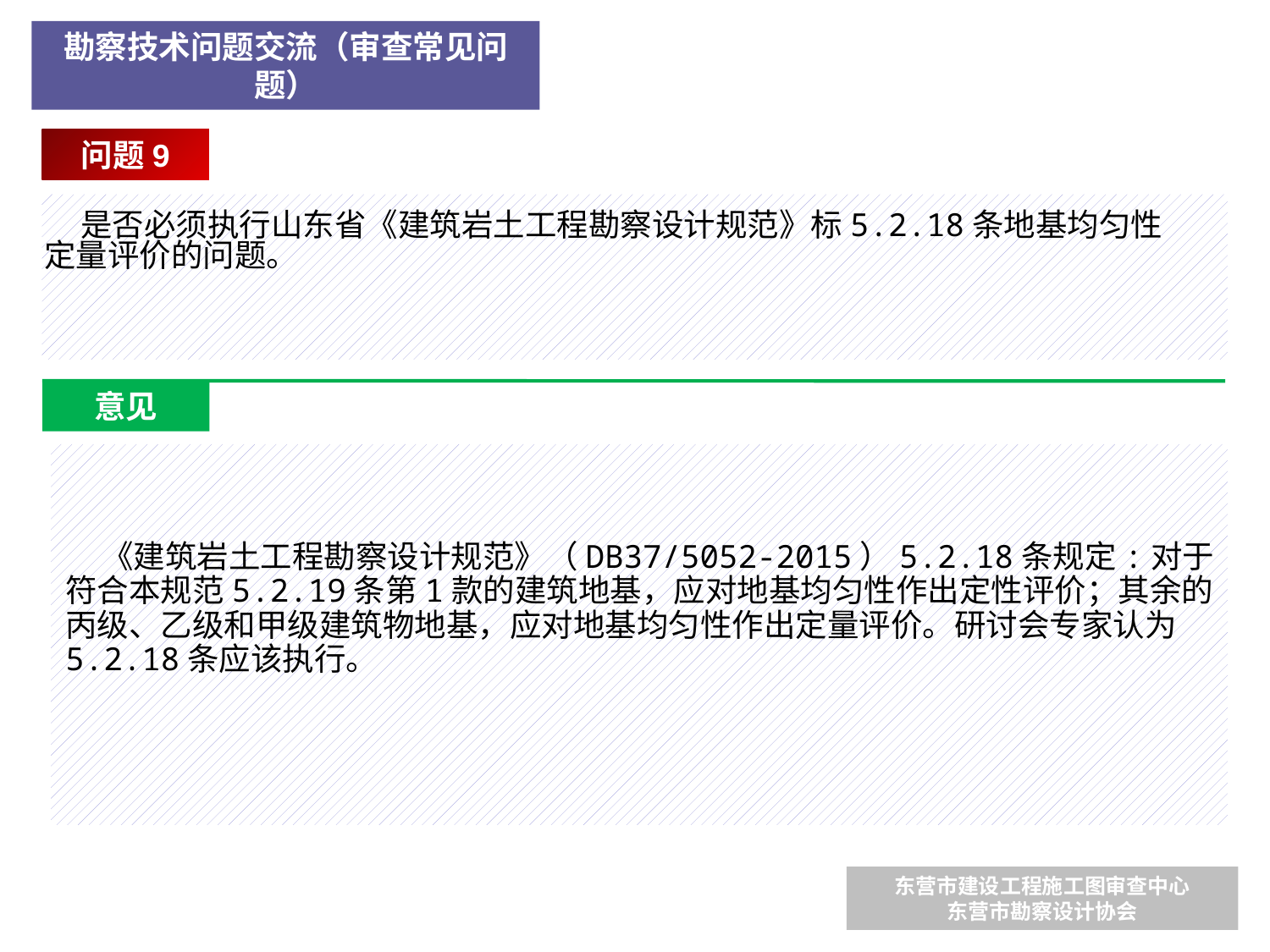

勘察技术问题交流（审查常见问题）
问题9

    是否必须执行山东省《建筑岩土工程勘察设计规范》标5.2.18条地基均匀性定量评价的问题。
意见

    《建筑岩土工程勘察设计规范》（DB37/5052-2015）5.2.18条规定:对于符合本规范5.2.19条第1款的建筑地基，应对地基均匀性作出定性评价；其余的丙级、乙级和甲级建筑物地基，应对地基均匀性作出定量评价。研讨会专家认为5.2.18条应该执行。
东营市建设工程施工图审查中心
东营市勘察设计协会